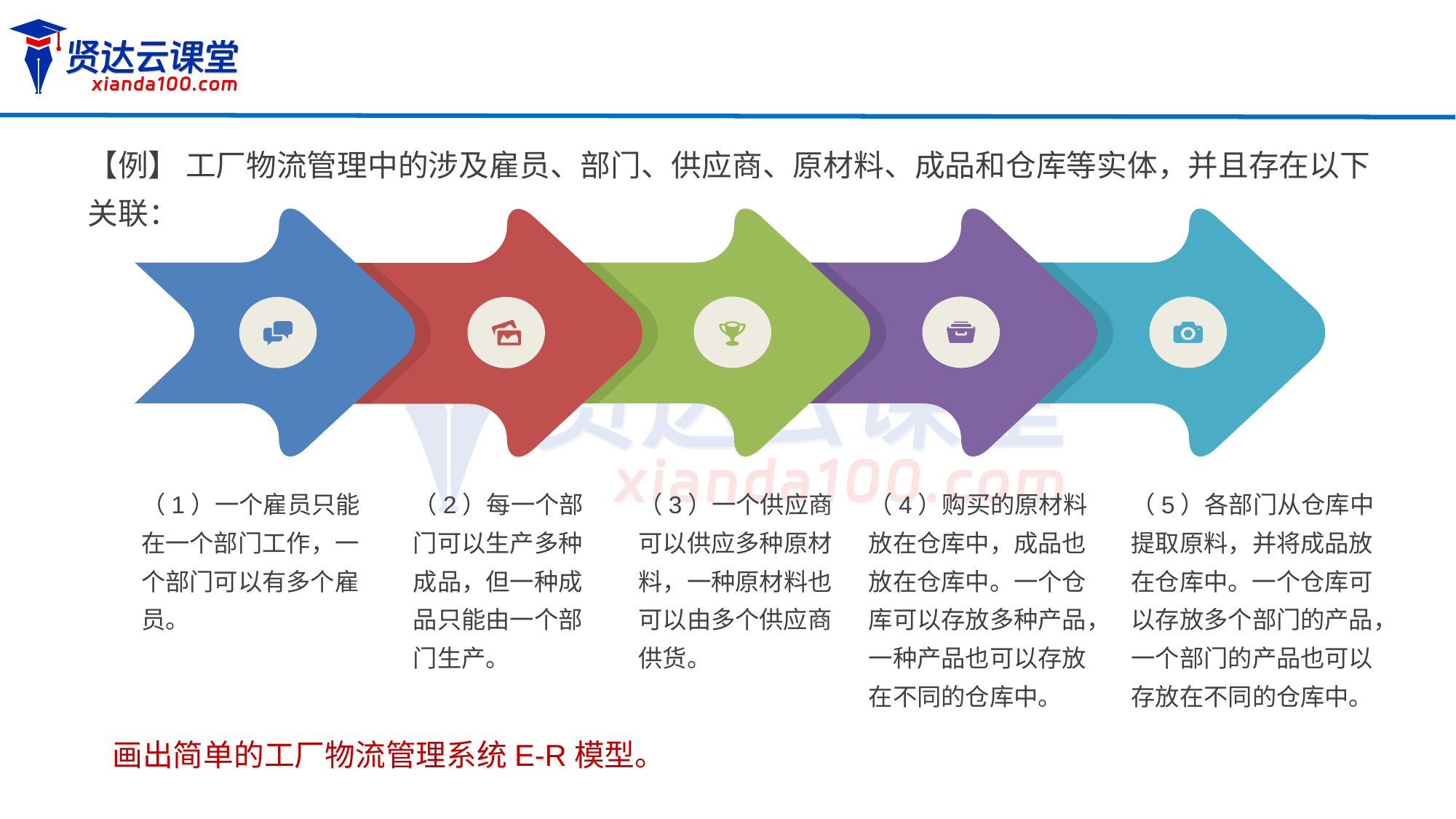

【例】 工厂物流管理中的涉及雇员、部门、供应商、原材料、成品和仓库等实体，并且存在以下关联：

（1）一个雇员只能在一个部门工作，一个部门可以有多个雇员。
（2）每一个部门可以生产多种成品，但一种成品只能由一个部门生产。
（3）一个供应商可以供应多种原材料，一种原材料也可以由多个供应商供货。
（4）购买的原材料放在仓库中，成品也放在仓库中。一个仓库可以存放多种产品，一种产品也可以存放在不同的仓库中。
（5）各部门从仓库中提取原料，并将成品放在仓库中。一个仓库可以存放多个部门的产品，一个部门的产品也可以存放在不同的仓库中。
画出简单的工厂物流管理系统E-R模型。